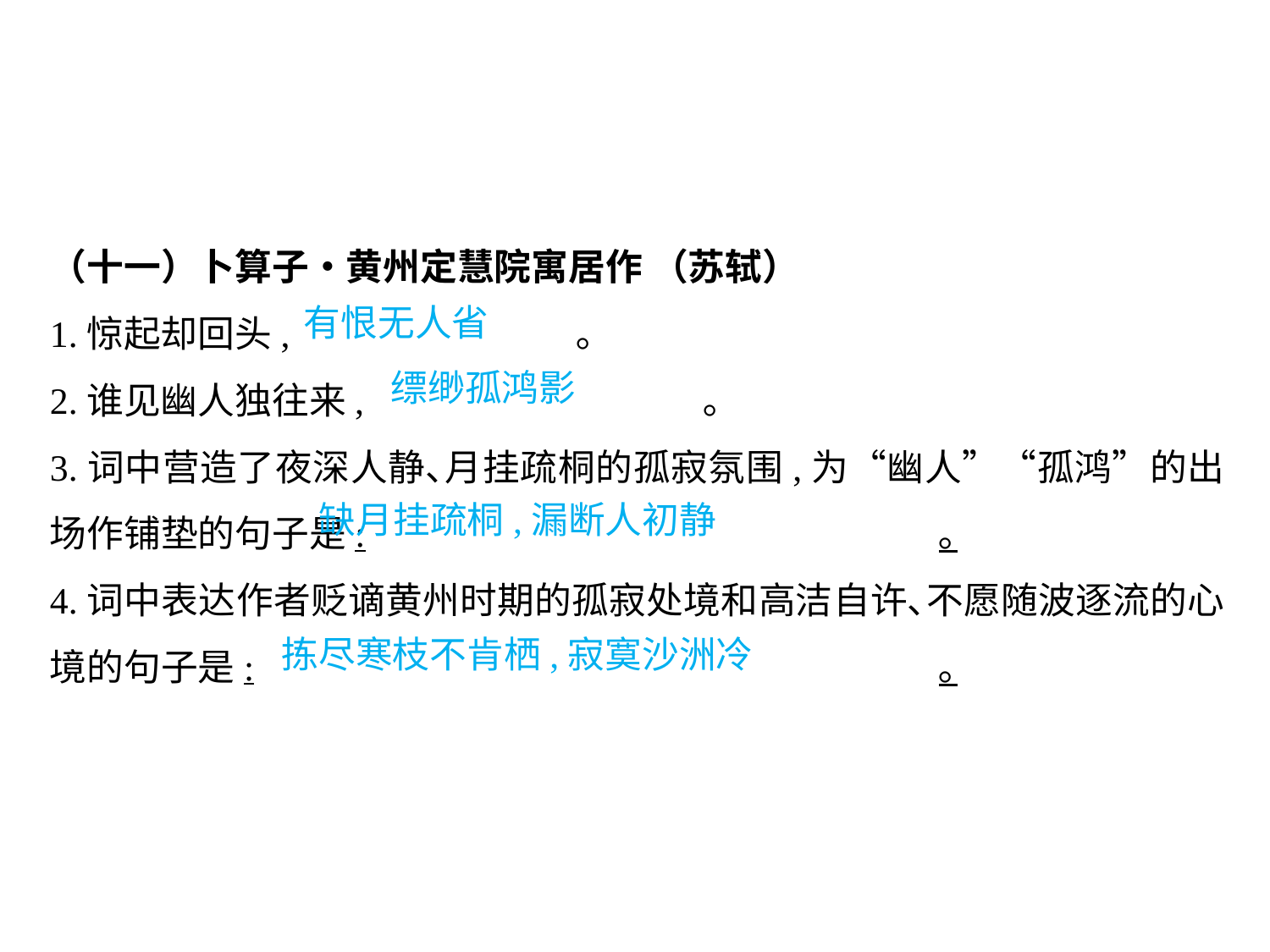

（十一）卜算子•黄州定慧院寓居作 （苏轼）
1.惊起却回头,			 ｡
2.谁见幽人独往来,			 ｡
3.词中营造了夜深人静､月挂疏桐的孤寂氛围,为“幽人”“孤鸿”的出场作铺垫的句子是:					｡
4.词中表达作者贬谪黄州时期的孤寂处境和高洁自许､不愿随波逐流的心境的句子是:						｡
有恨无人省
缥缈孤鸿影
缺月挂疏桐,漏断人初静
拣尽寒枝不肯栖,寂寞沙洲冷